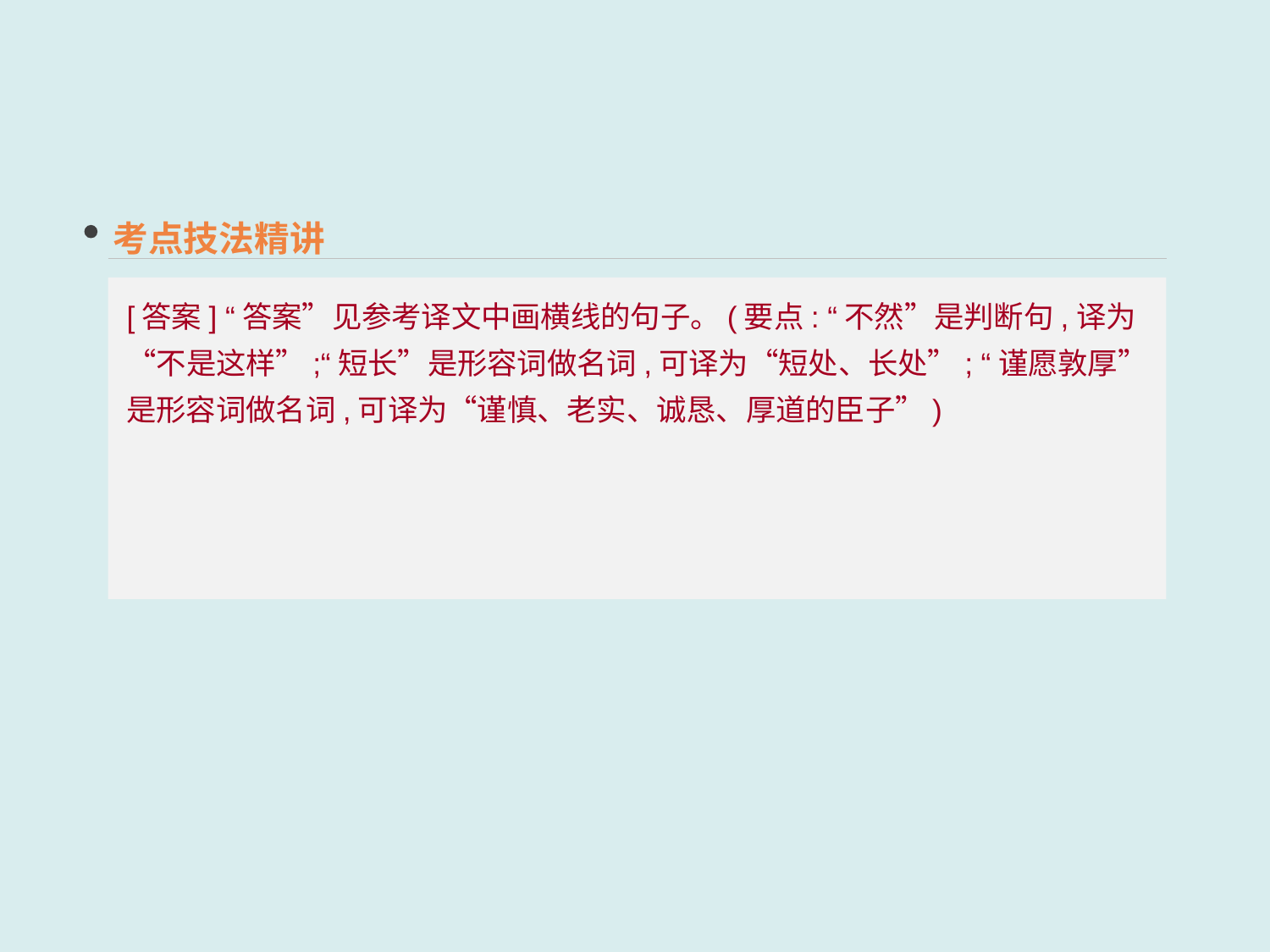

考点技法精讲

[答案] “答案”见参考译文中画横线的句子。(要点: “不然”是判断句,译为“不是这样”;“短长”是形容词做名词,可译为“短处、长处”; “谨愿敦厚”是形容词做名词,可译为“谨慎、老实、诚恳、厚道的臣子”)